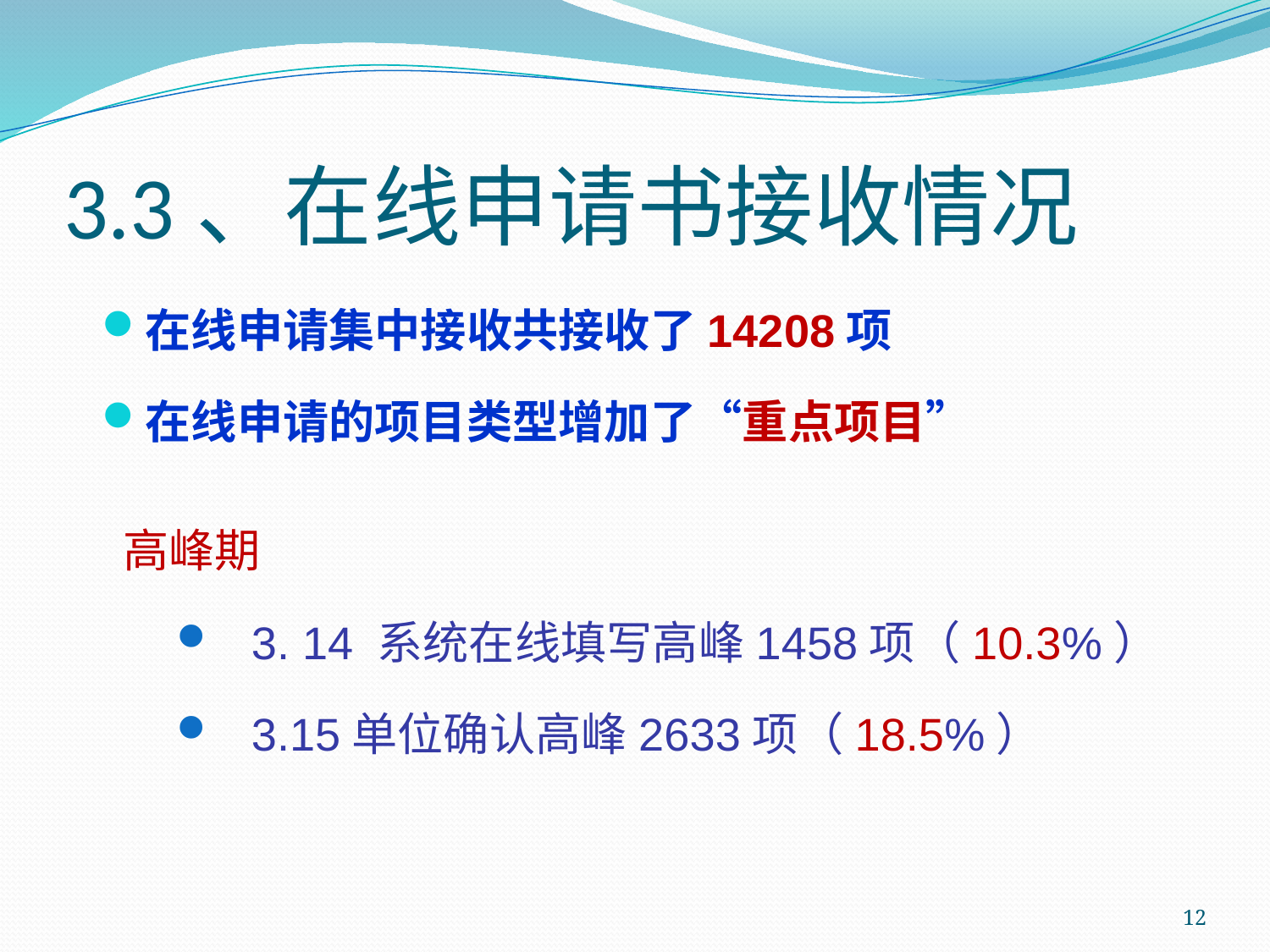

# 3.3、在线申请书接收情况
在线申请集中接收共接收了14208项
在线申请的项目类型增加了“重点项目”

 高峰期
 3. 14 系统在线填写高峰1458项（10.3%）
 3.15单位确认高峰2633项（18.5%）

12